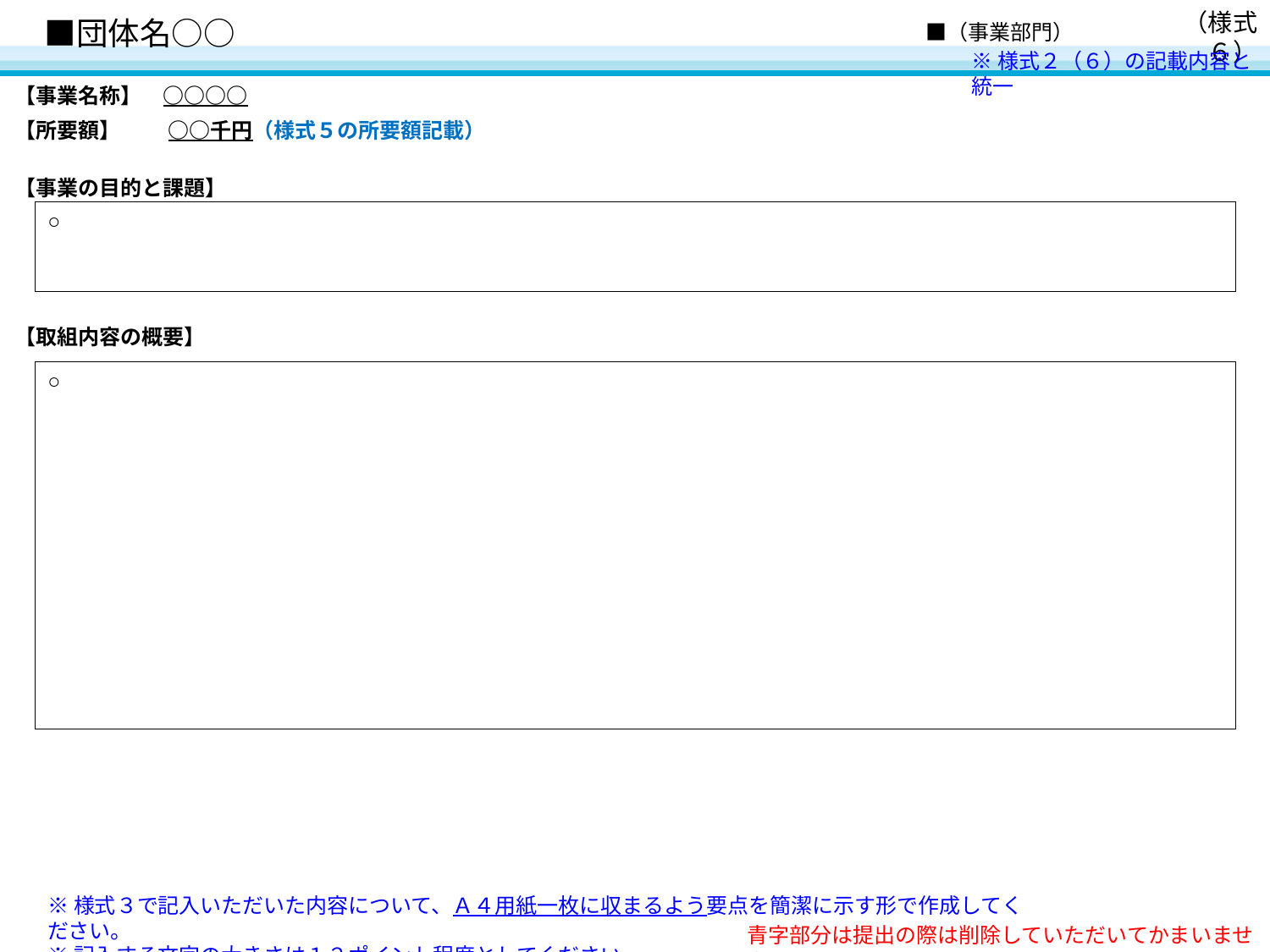

# ■団体名○○
　■（事業部門）
（様式６）
※様式２（６）の記載内容と統一
【事業名称】　○○○○
【所要額】　　 ○○千円（様式５の所要額記載）
【事業の目的と課題】
○
【取組内容の概要】
○

※様式３で記入いただいた内容について、Ａ４用紙一枚に収まるよう要点を簡潔に示す形で作成してください。
※記入する文字の大きさは１２ポイント程度としてください。
青字部分は提出の際は削除していただいてかまいません。